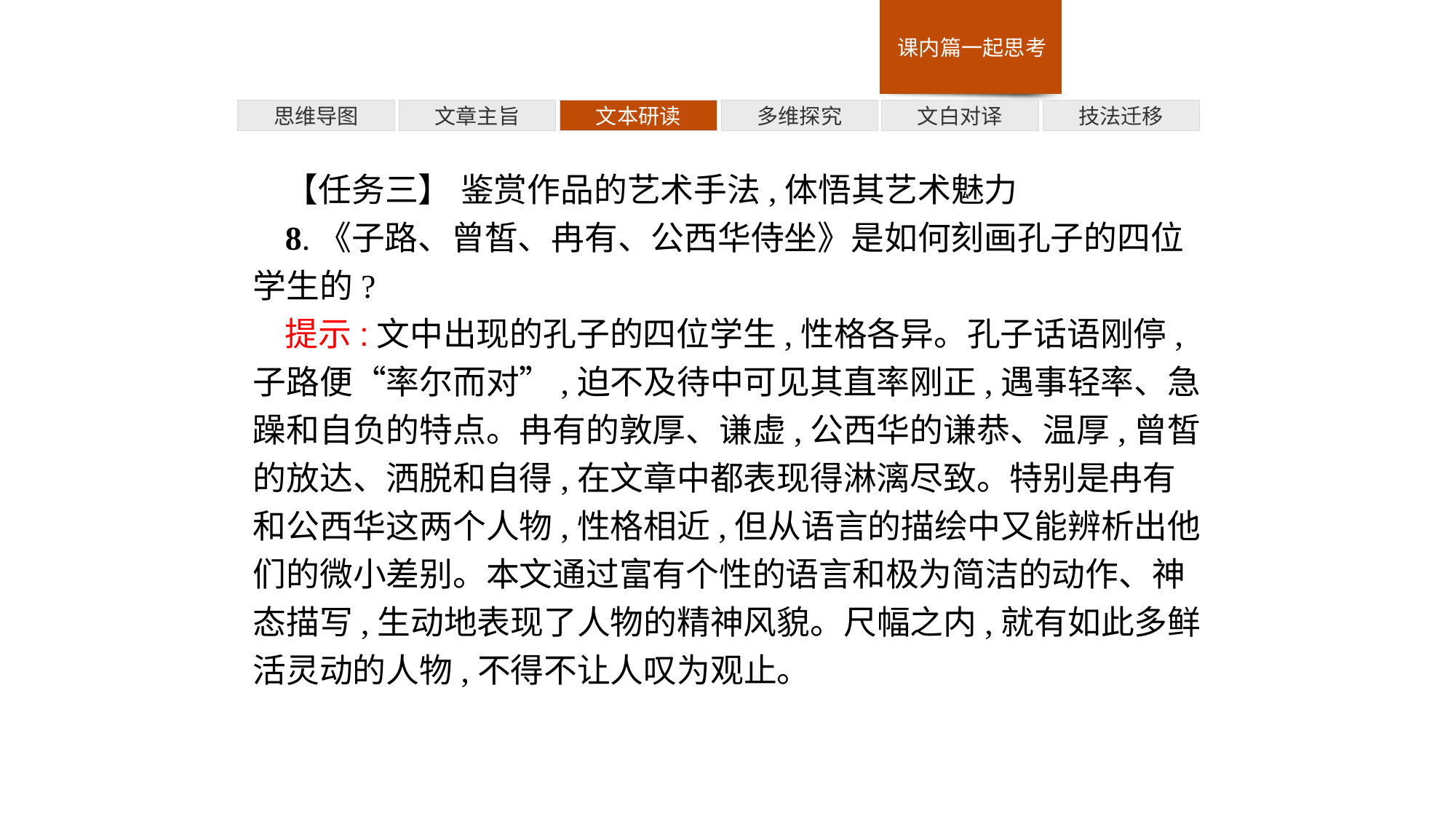

多维探究
技法迁移
思维导图
文章主旨
文本研读
文白对译
【任务三】 鉴赏作品的艺术手法,体悟其艺术魅力
8.《子路、曾皙、冉有、公西华侍坐》是如何刻画孔子的四位学生的?
提示:文中出现的孔子的四位学生,性格各异。孔子话语刚停,子路便“率尔而对”,迫不及待中可见其直率刚正,遇事轻率、急躁和自负的特点。冉有的敦厚、谦虚,公西华的谦恭、温厚,曾皙的放达、洒脱和自得,在文章中都表现得淋漓尽致。特别是冉有和公西华这两个人物,性格相近,但从语言的描绘中又能辨析出他们的微小差别。本文通过富有个性的语言和极为简洁的动作、神态描写,生动地表现了人物的精神风貌。尺幅之内,就有如此多鲜活灵动的人物,不得不让人叹为观止。